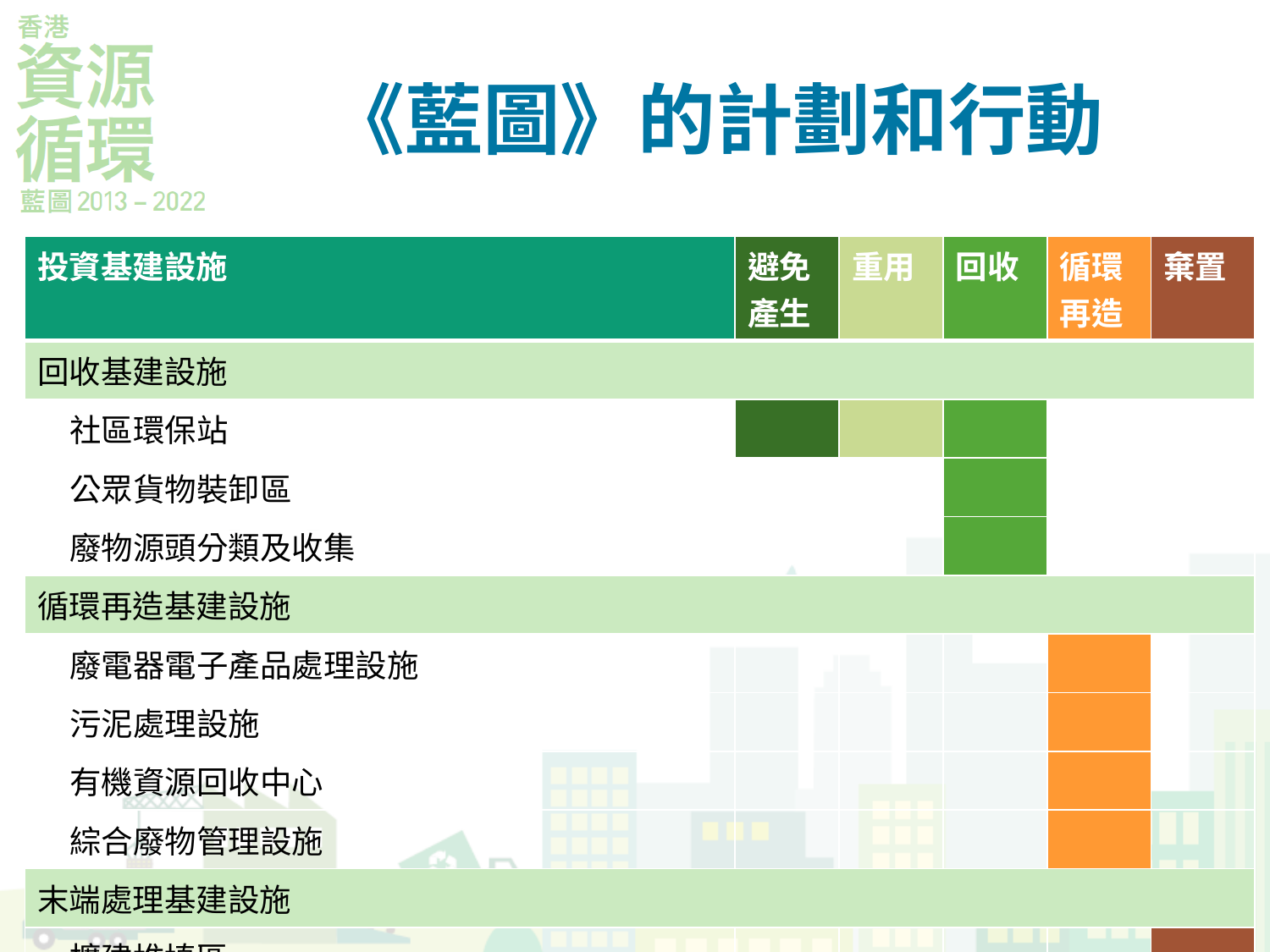

# 《藍圖》的計劃和行動
| 投資基建設施 | 避免產生 | 重用 | 回收 | 循環再造 | 棄置 |
| --- | --- | --- | --- | --- | --- |
| 回收基建設施 |  |  |  |  |  |
| 社區環保站 |  |  |  |  |  |
| 公眾貨物裝卸區 |  |  |  |  |  |
| 廢物源頭分類及收集 |  |  |  |  |  |
| 循環再造基建設施 |  |  |  |  |  |
| 廢電器電子產品處理設施 |  |  |  |  |  |
| 污泥處理設施 |  |  |  |  |  |
| 有機資源回收中心 |  |  |  |  |  |
| 綜合廢物管理設施 |  |  |  |  |  |
| 末端處理基建設施 |  |  |  |  |  |
| 擴建堆填區 |  |  |  |  |  |
第三課 認識《香港資源循環藍圖2013-2022》
19